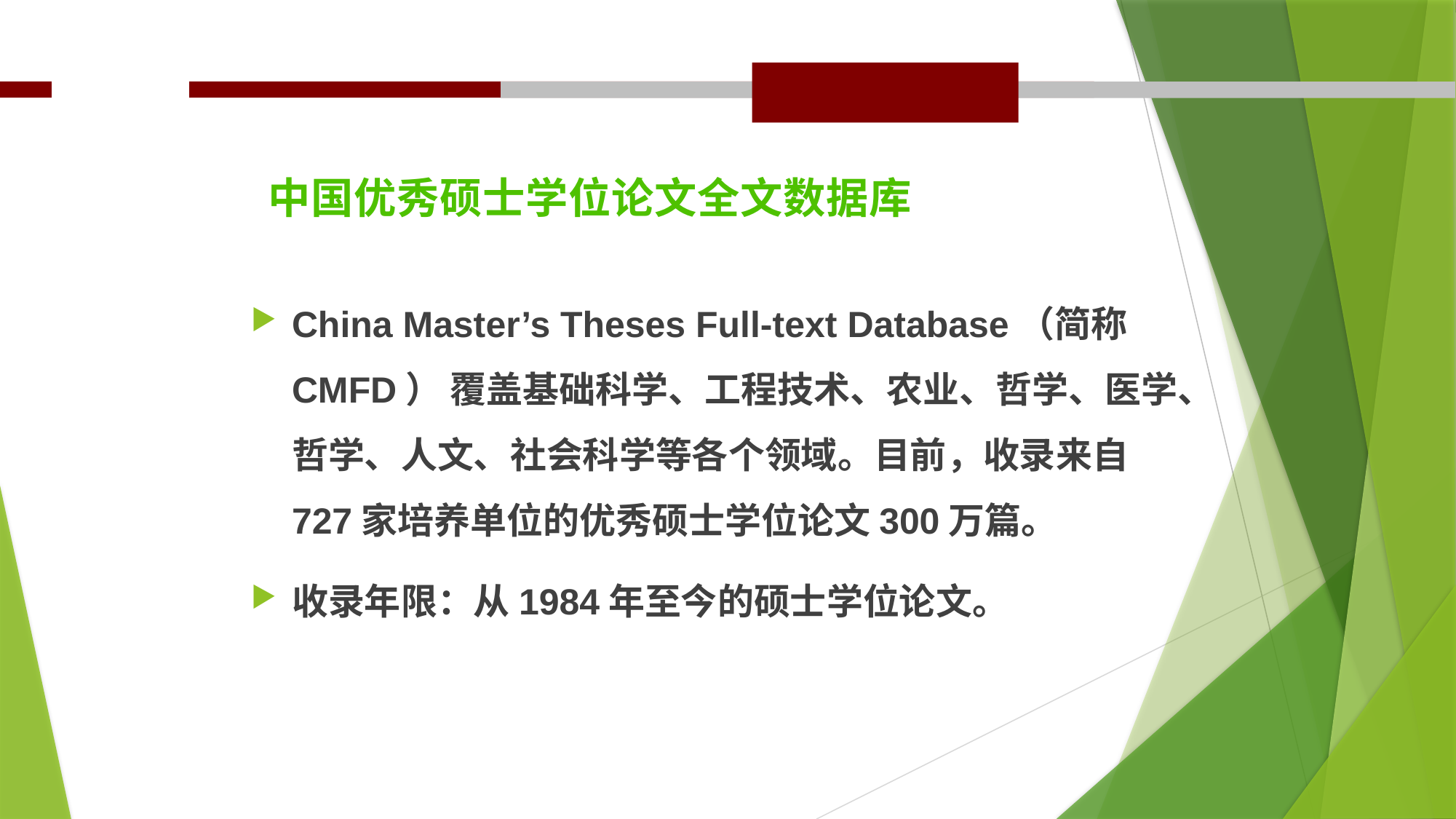

# 中国优秀硕士学位论文全文数据库
China Master’s Theses Full-text Database（简称CMFD） 覆盖基础科学、工程技术、农业、哲学、医学、哲学、人文、社会科学等各个领域。目前，收录来自727家培养单位的优秀硕士学位论文300万篇。
收录年限：从1984年至今的硕士学位论文。